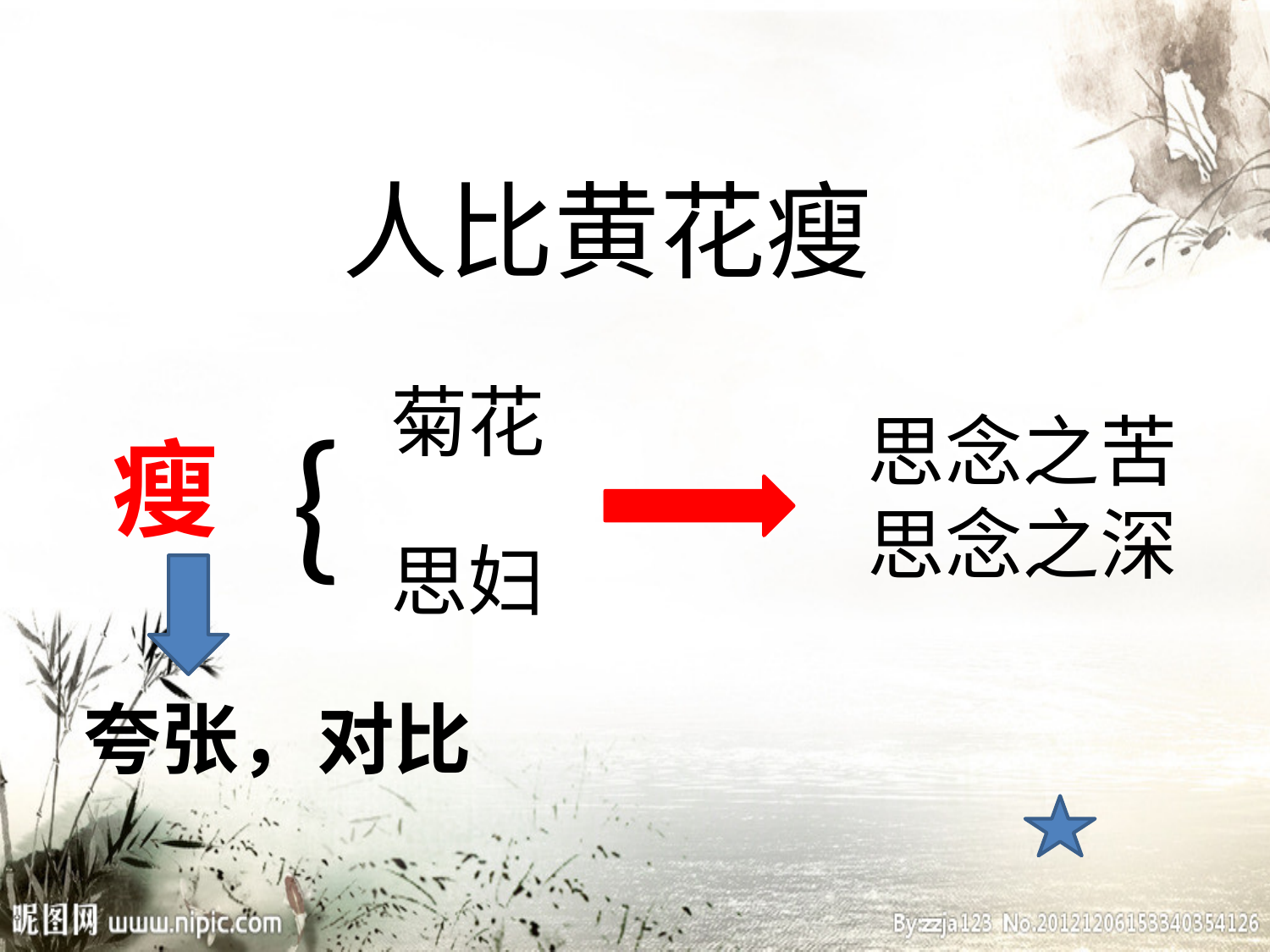

人比黄花瘦
菊花
{
思念之苦
思念之深
瘦

思妇

夸张，对比